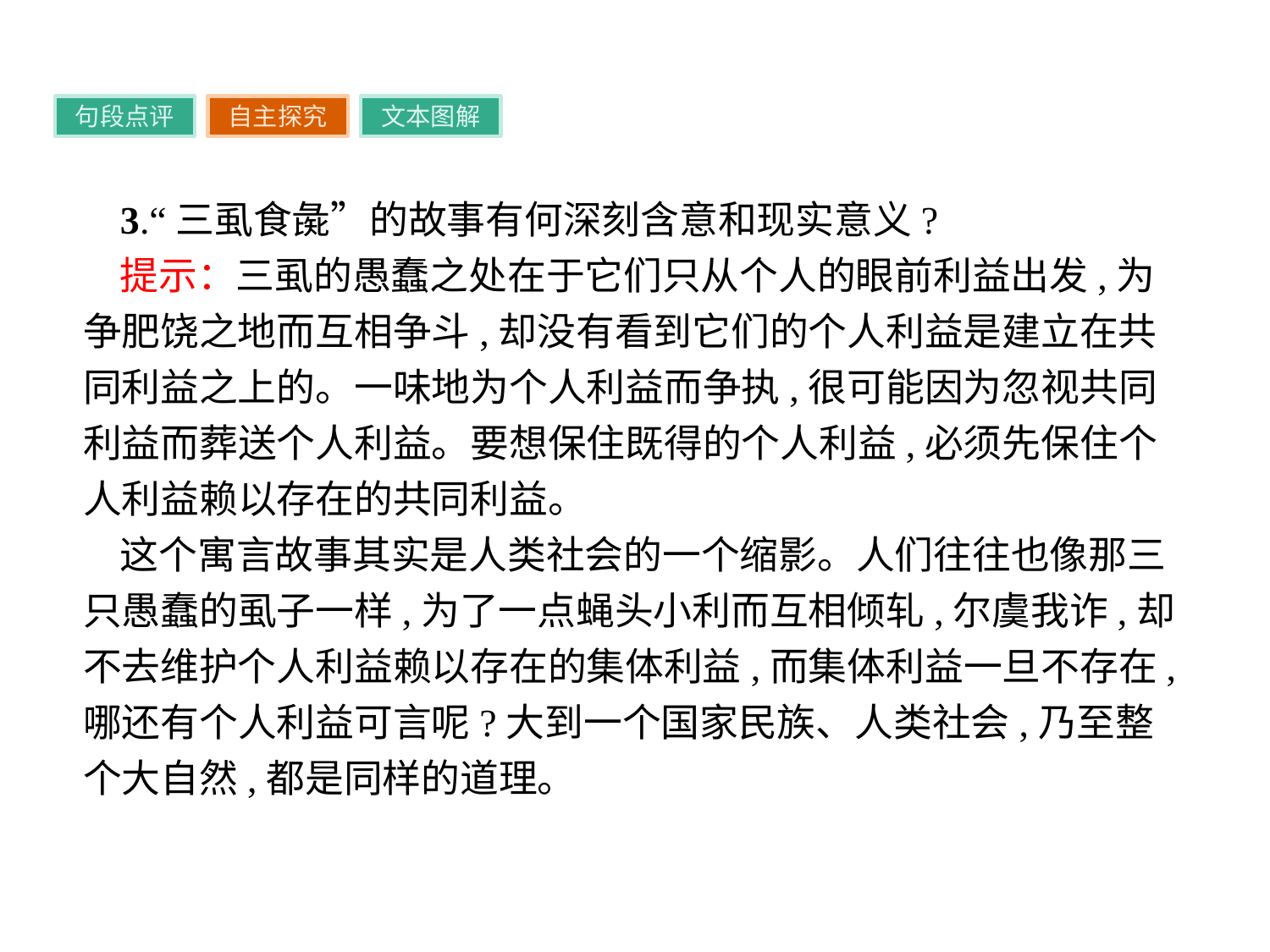

句段点评
自主探究
文本图解
3.“三虱食彘”的故事有何深刻含意和现实意义?
提示：三虱的愚蠢之处在于它们只从个人的眼前利益出发,为争肥饶之地而互相争斗,却没有看到它们的个人利益是建立在共同利益之上的。一味地为个人利益而争执,很可能因为忽视共同利益而葬送个人利益。要想保住既得的个人利益,必须先保住个人利益赖以存在的共同利益。
这个寓言故事其实是人类社会的一个缩影。人们往往也像那三只愚蠢的虱子一样,为了一点蝇头小利而互相倾轧,尔虞我诈,却不去维护个人利益赖以存在的集体利益,而集体利益一旦不存在,哪还有个人利益可言呢?大到一个国家民族、人类社会,乃至整个大自然,都是同样的道理。